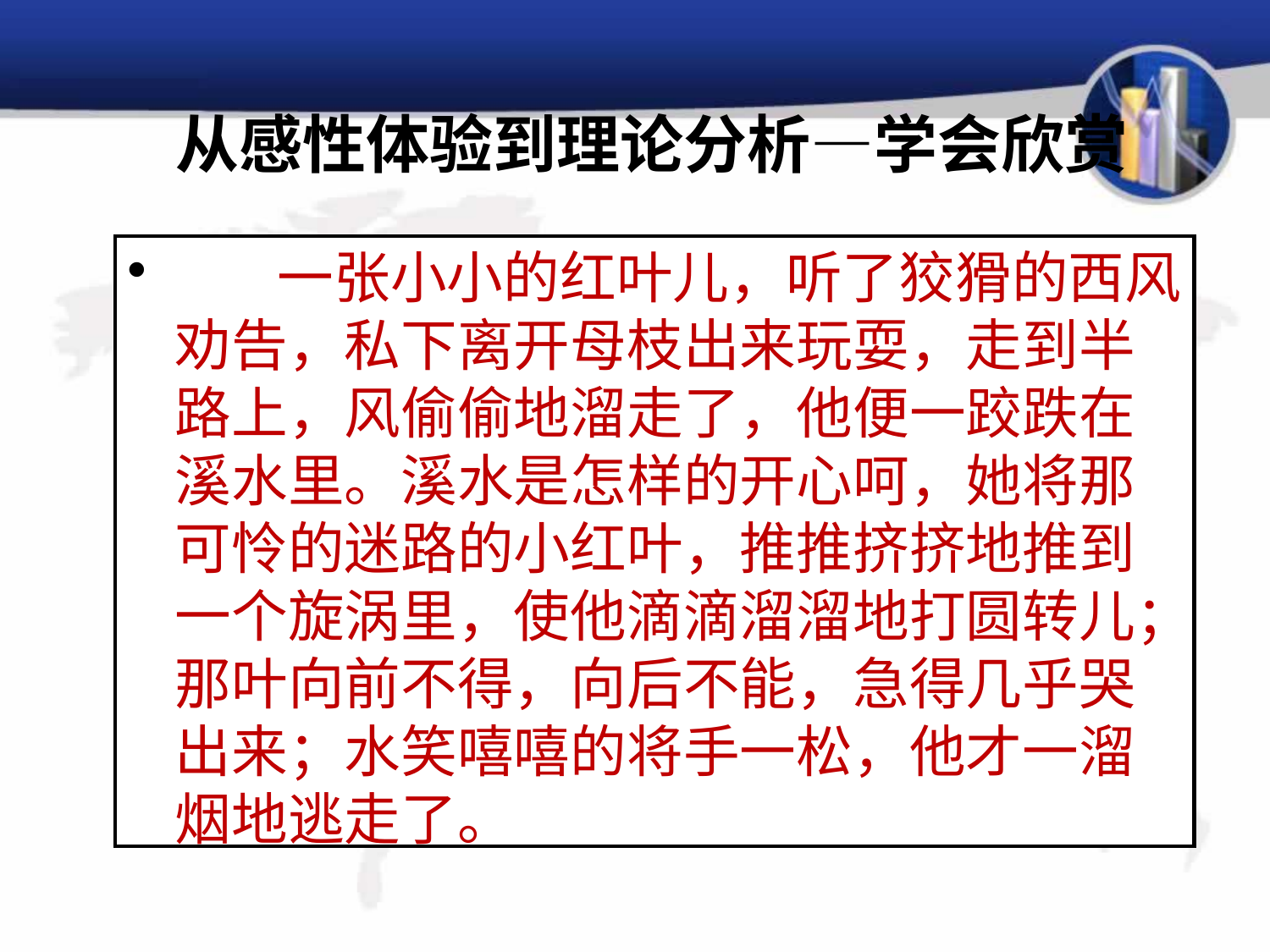

# 从感性体验到理论分析—学会欣赏
       一张小小的红叶儿，听了狡猾的西风劝告，私下离开母枝出来玩耍，走到半路上，风偷偷地溜走了，他便一跤跌在溪水里。溪水是怎样的开心呵，她将那可怜的迷路的小红叶，推推挤挤地推到一个旋涡里，使他滴滴溜溜地打圆转儿；那叶向前不得，向后不能，急得几乎哭出来；水笑嘻嘻的将手一松，他才一溜烟地逃走了。